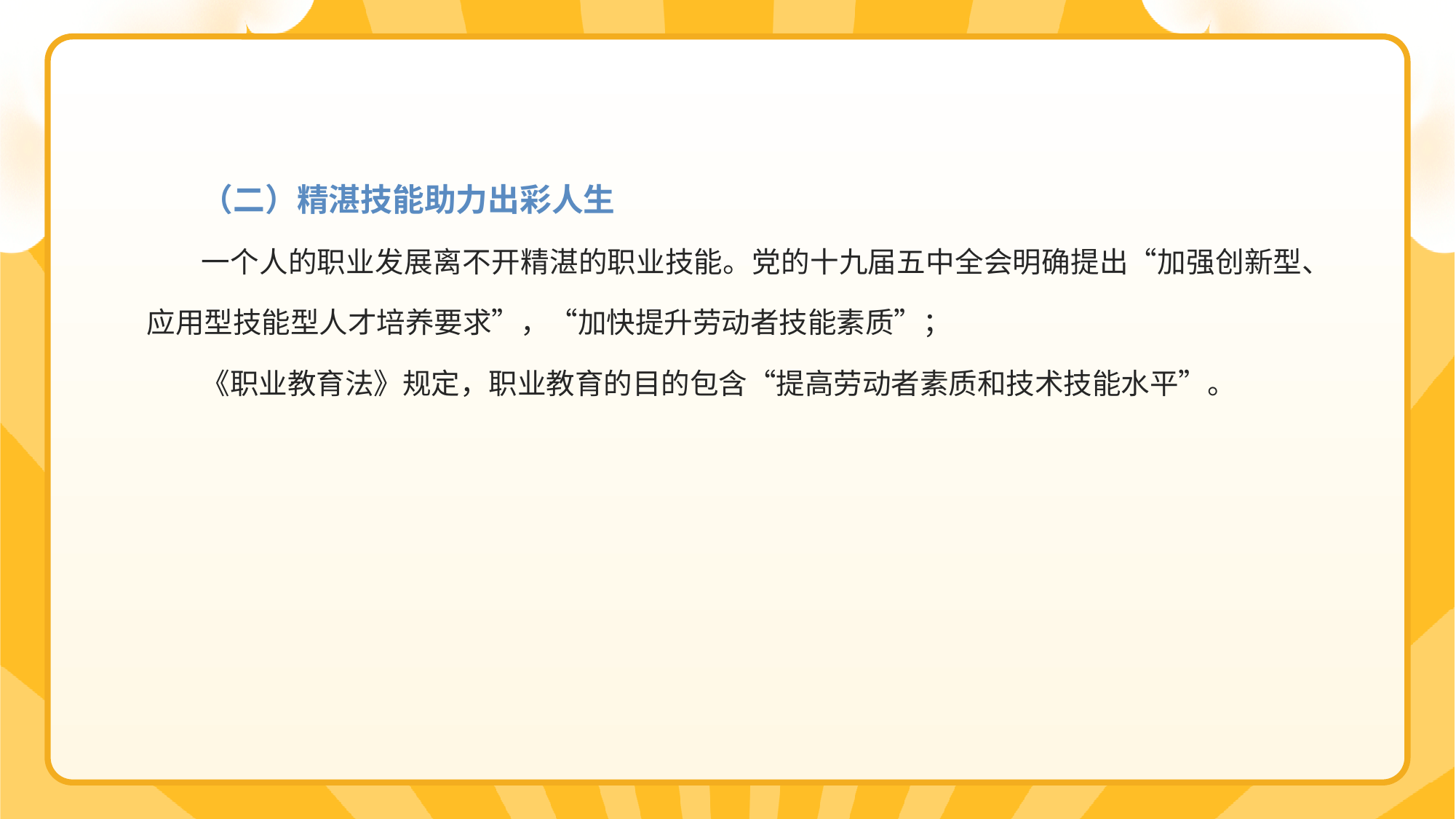

（二）精湛技能助力出彩人生
一个人的职业发展离不开精湛的职业技能。党的十九届五中全会明确提出“加强创新型、应用型技能型人才培养要求”，“加快提升劳动者技能素质”；
《职业教育法》规定，职业教育的目的包含“提高劳动者素质和技术技能水平”。